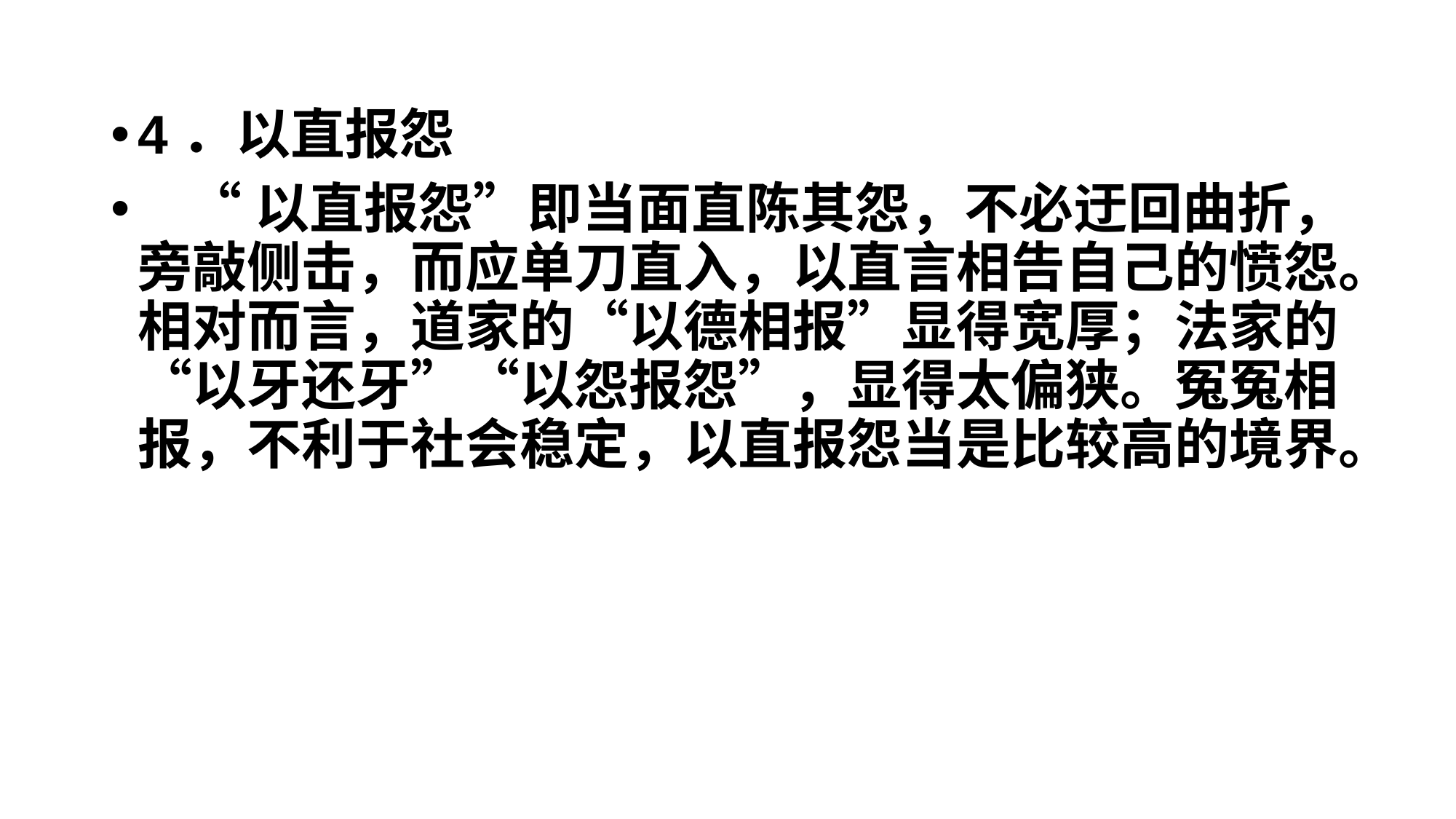

#
4．以直报怨
    “以直报怨”即当面直陈其怨，不必迂回曲折，旁敲侧击，而应单刀直入，以直言相告自己的愤怨。相对而言，道家的“以德相报”显得宽厚；法家的“以牙还牙”“以怨报怨”，显得太偏狭。冤冤相报，不利于社会稳定，以直报怨当是比较高的境界。